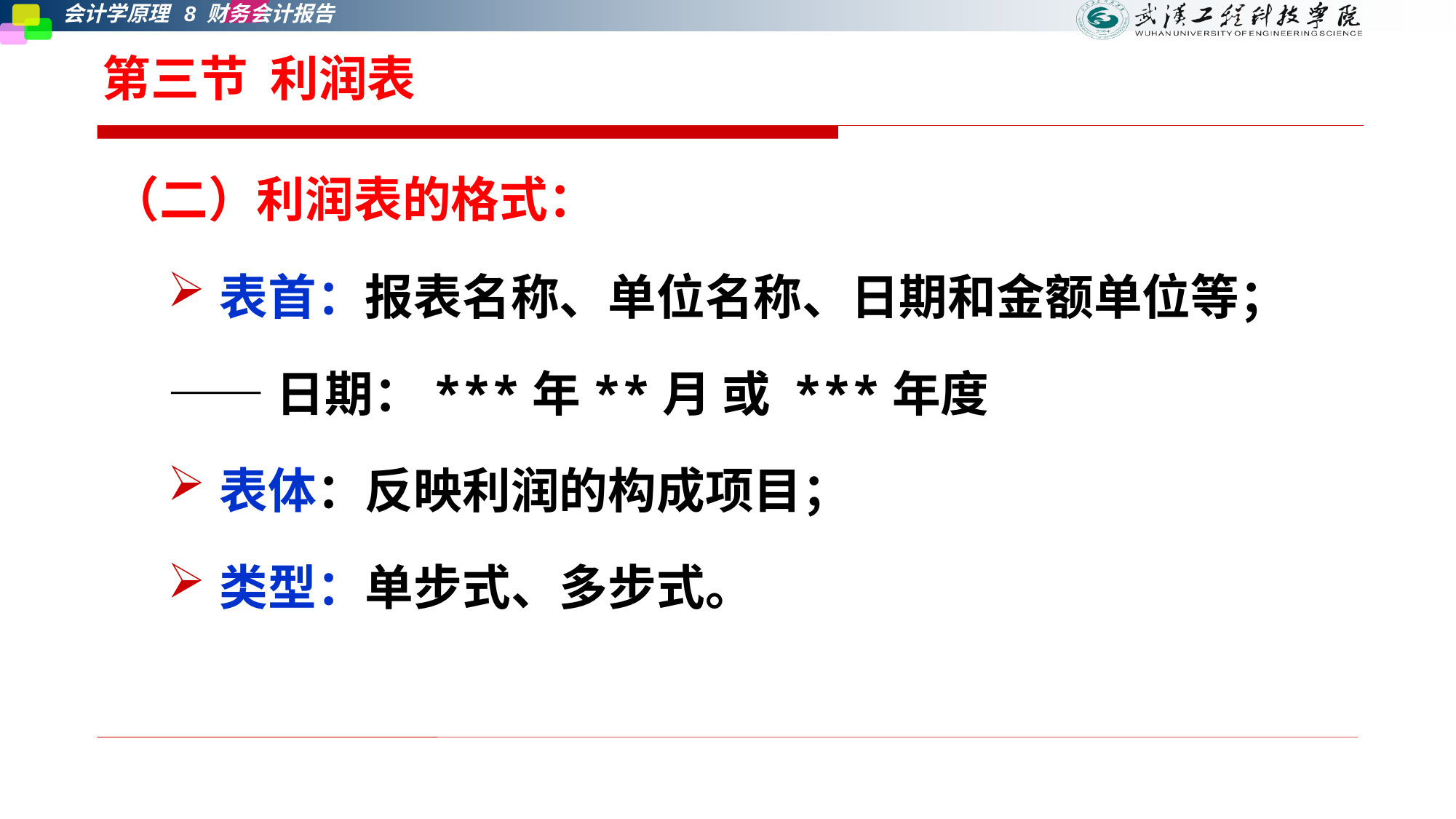

# 第三节  利润表
（二）利润表的格式：
表首：报表名称、单位名称、日期和金额单位等；
——日期：***年**月 或 ***年度
表体：反映利润的构成项目；
类型：单步式、多步式。